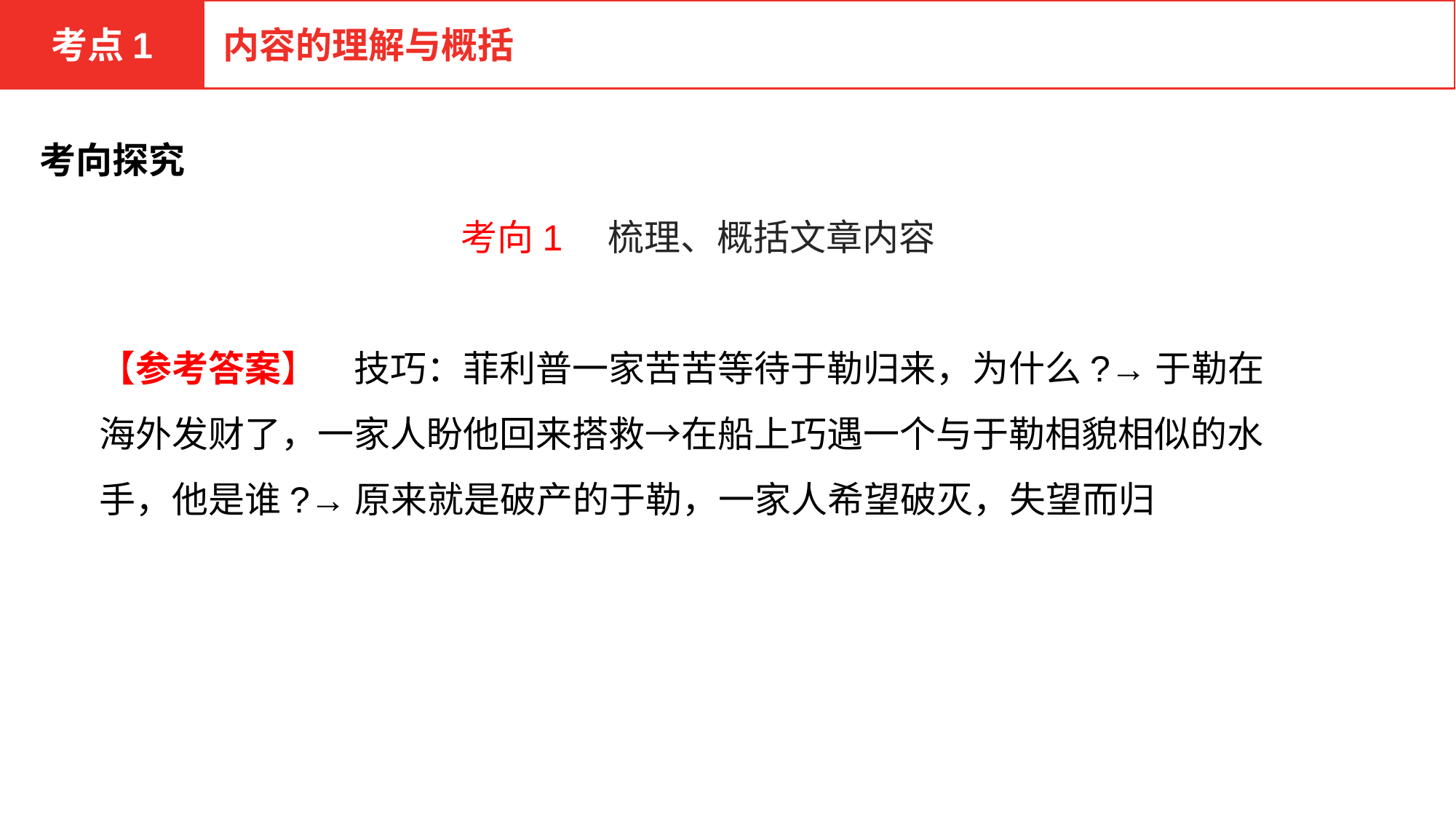

考点1
内容的理解与概括
考向探究
考向1　梳理、概括文章内容

【参考答案】　技巧：菲利普一家苦苦等待于勒归来，为什么?→于勒在海外发财了，一家人盼他回来搭救→在船上巧遇一个与于勒相貌相似的水手，他是谁?→原来就是破产的于勒，一家人希望破灭，失望而归